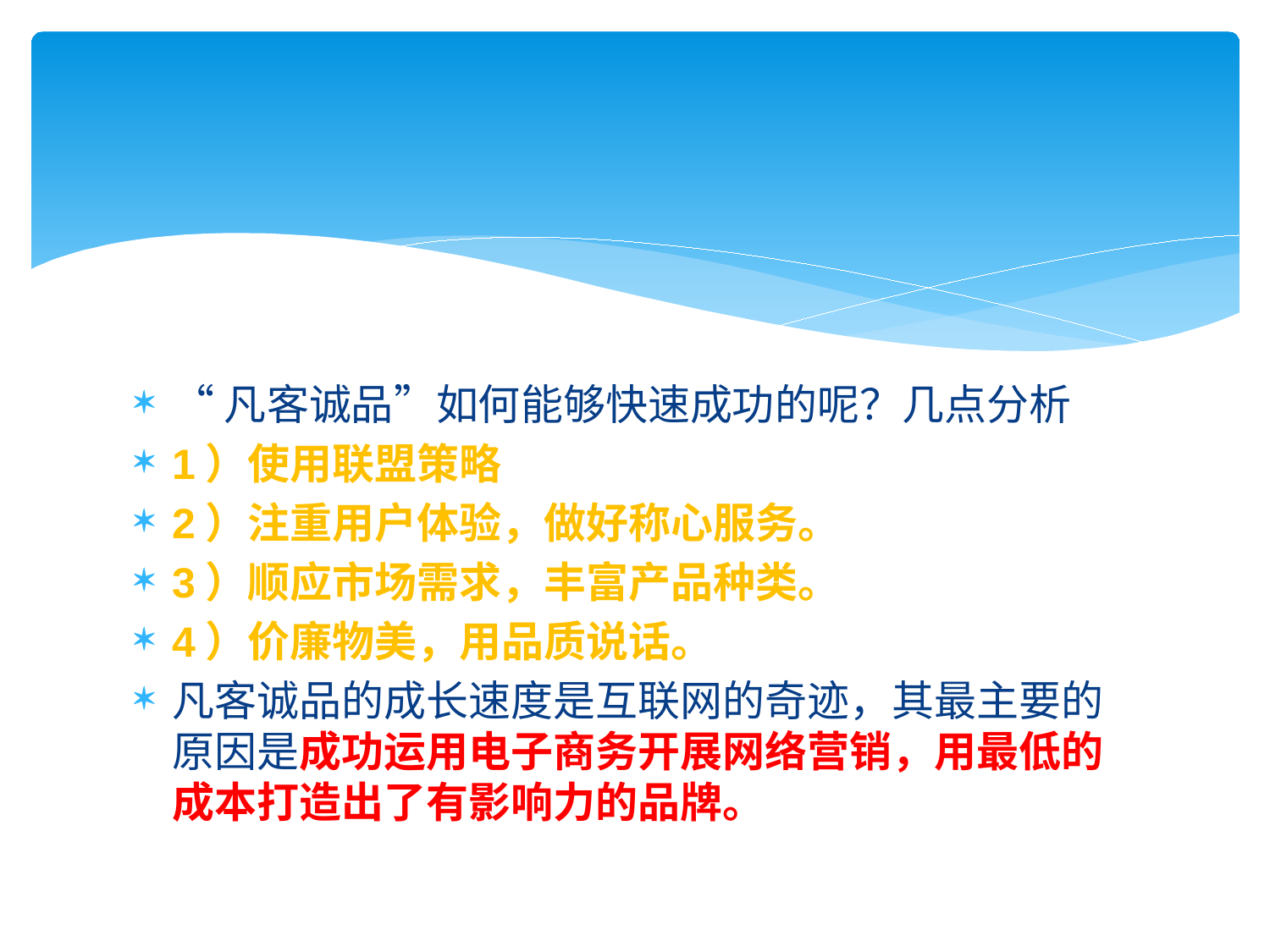

“凡客诚品”如何能够快速成功的呢？几点分析
1）使用联盟策略
2）注重用户体验，做好称心服务。
3）顺应市场需求，丰富产品种类。
4）价廉物美，用品质说话。
凡客诚品的成长速度是互联网的奇迹，其最主要的原因是成功运用电子商务开展网络营销，用最低的成本打造出了有影响力的品牌。